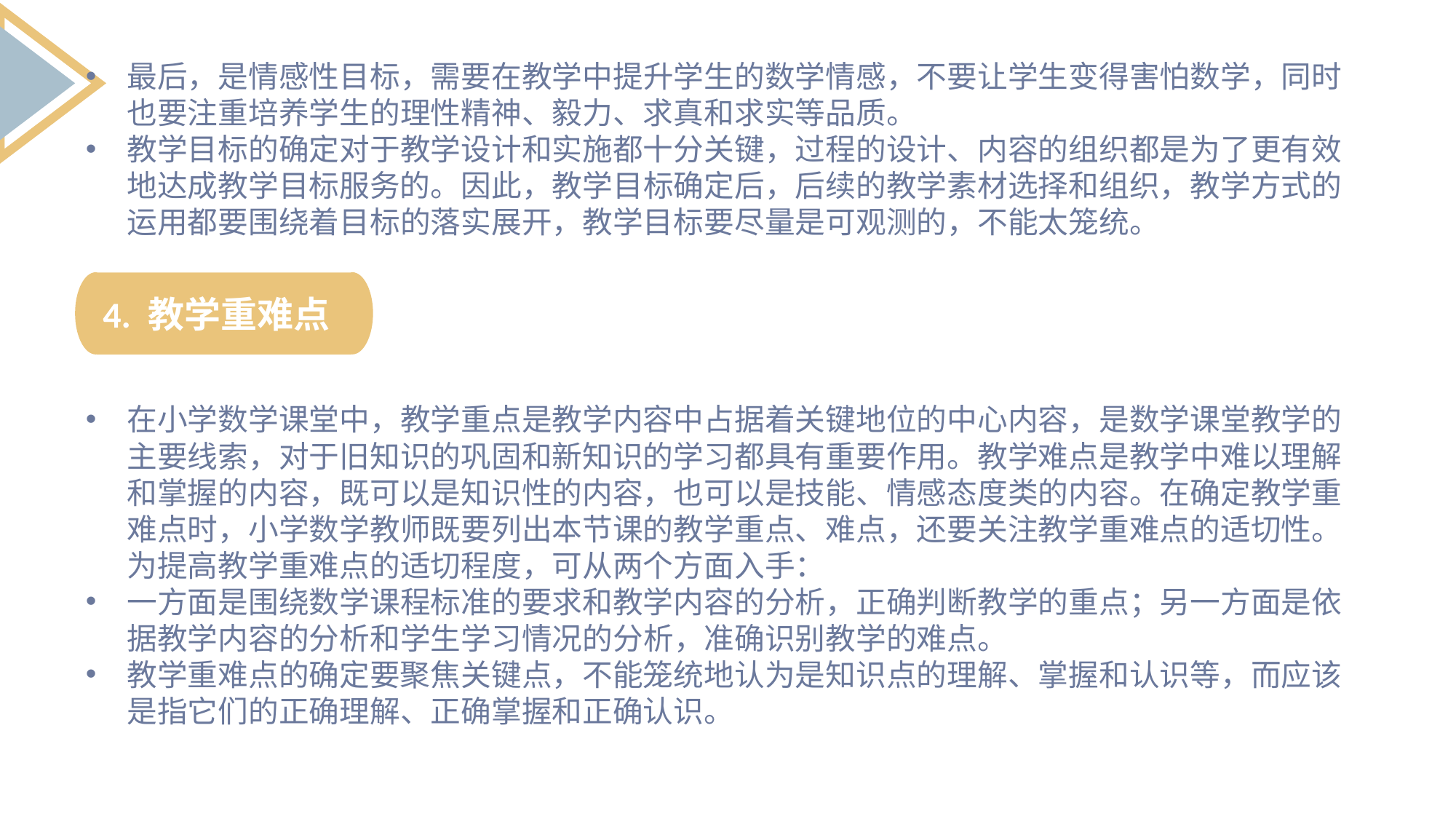

最后，是情感性目标，需要在教学中提升学生的数学情感，不要让学生变得害怕数学，同时也要注重培养学生的理性精神、毅力、求真和求实等品质。
教学目标的确定对于教学设计和实施都十分关键，过程的设计、内容的组织都是为了更有效地达成教学目标服务的。因此，教学目标确定后，后续的教学素材选择和组织，教学方式的运用都要围绕着目标的落实展开，教学目标要尽量是可观测的，不能太笼统。

4. 教学重难点
在小学数学课堂中，教学重点是教学内容中占据着关键地位的中心内容，是数学课堂教学的主要线索，对于旧知识的巩固和新知识的学习都具有重要作用。教学难点是教学中难以理解和掌握的内容，既可以是知识性的内容，也可以是技能、情感态度类的内容。在确定教学重难点时，小学数学教师既要列出本节课的教学重点、难点，还要关注教学重难点的适切性。为提高教学重难点的适切程度，可从两个方面入手：
一方面是围绕数学课程标准的要求和教学内容的分析，正确判断教学的重点；另一方面是依据教学内容的分析和学生学习情况的分析，准确识别教学的难点。
教学重难点的确定要聚焦关键点，不能笼统地认为是知识点的理解、掌握和认识等，而应该是指它们的正确理解、正确掌握和正确认识。